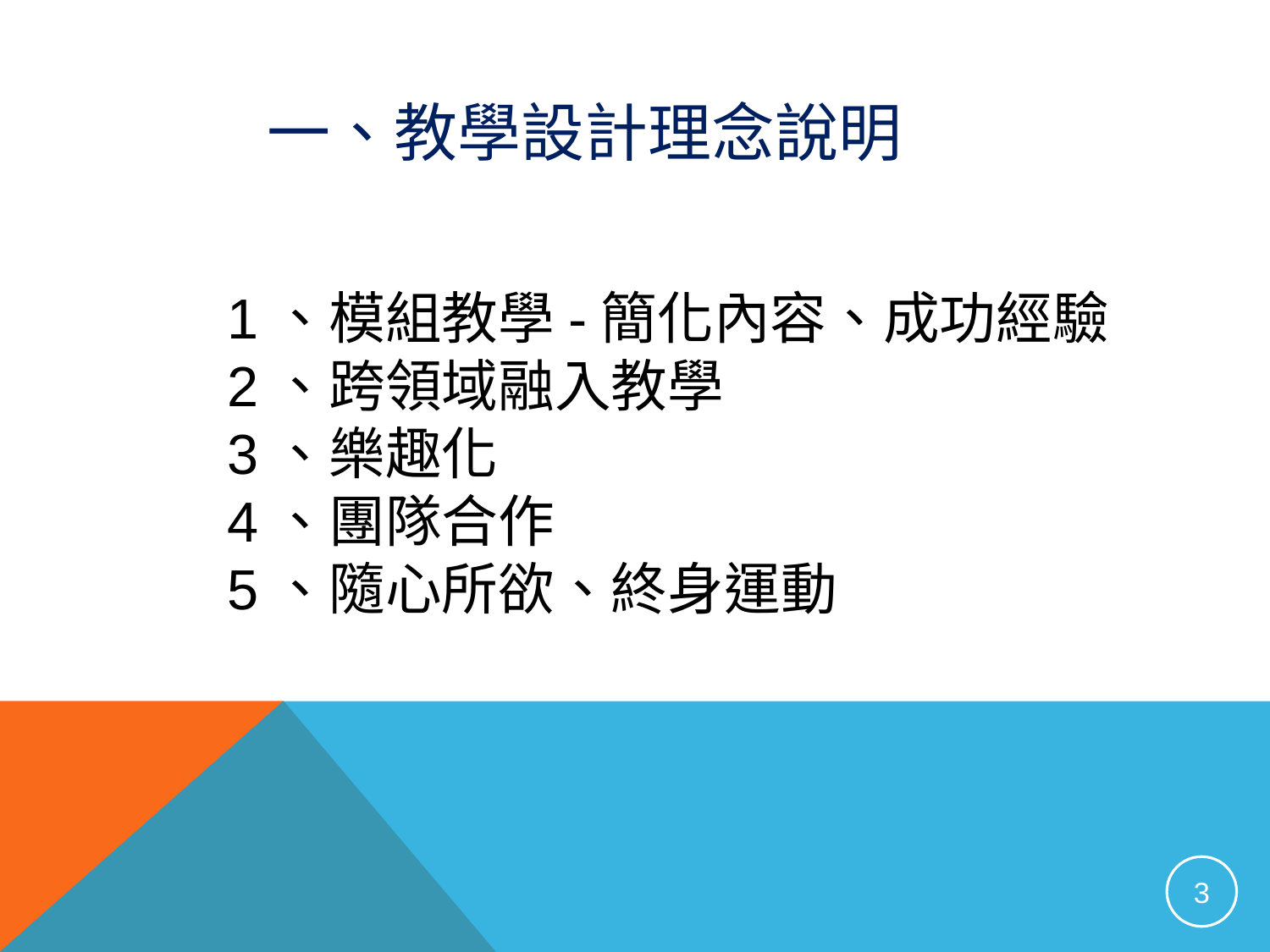

一、教學設計理念說明
1、模組教學-簡化內容、成功經驗
2、跨領域融入教學
3、樂趣化
4、團隊合作
5、隨心所欲、終身運動
3